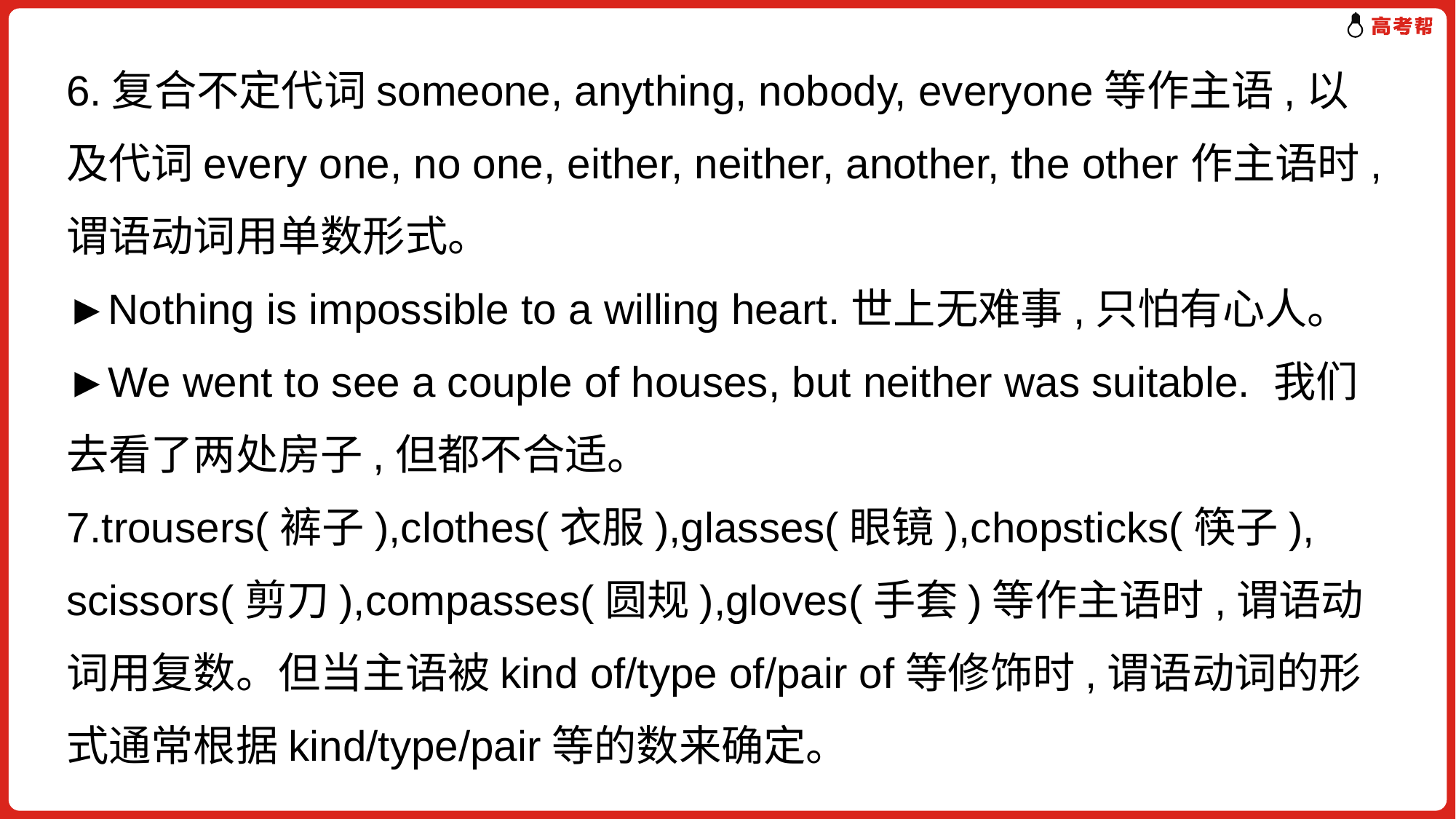

6.复合不定代词someone, anything, nobody, everyone等作主语,以及代词every one, no one, either, neither, another, the other作主语时,谓语动词用单数形式。
►Nothing is impossible to a willing heart.世上无难事,只怕有心人。
►We went to see a couple of houses, but neither was suitable. 我们去看了两处房子,但都不合适。
7.trousers(裤子),clothes(衣服),glasses(眼镜),chopsticks(筷子), scissors(剪刀),compasses(圆规),gloves(手套)等作主语时,谓语动词用复数。但当主语被kind of/type of/pair of等修饰时,谓语动词的形式通常根据kind/type/pair等的数来确定。